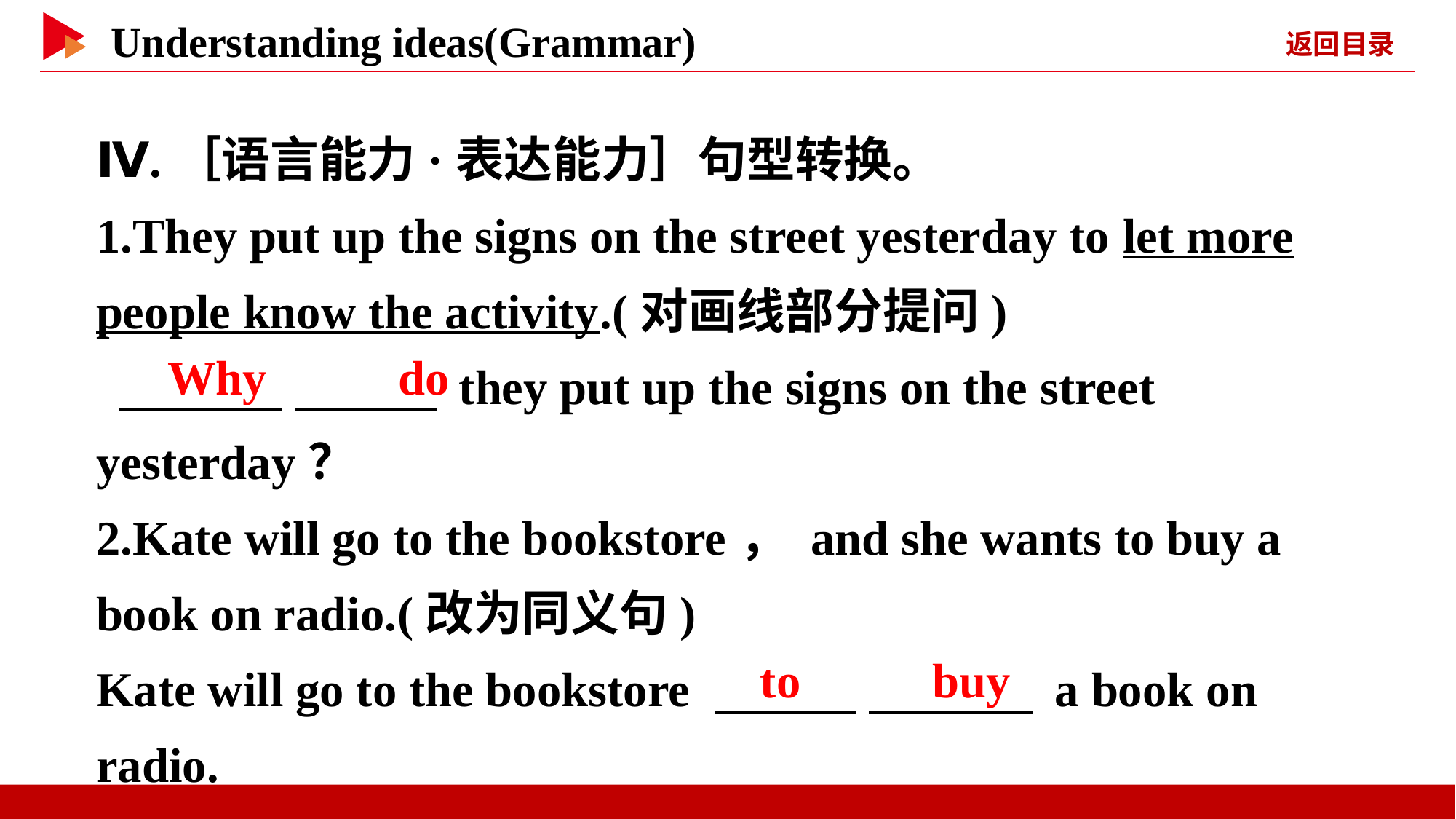

Ⅳ.［语言能力·表达能力］句型转换。
1.They put up the signs on the street yesterday to let more people know the activity.(对画线部分提问)
 　      　 　    　 they put up the signs on the street yesterday？
2.Kate will go to the bookstore， and she wants to buy a book on radio.(改为同义句)
Kate will go to the bookstore 　    　 　      　 a book on radio.
　Why　 　do
　to　 　buy